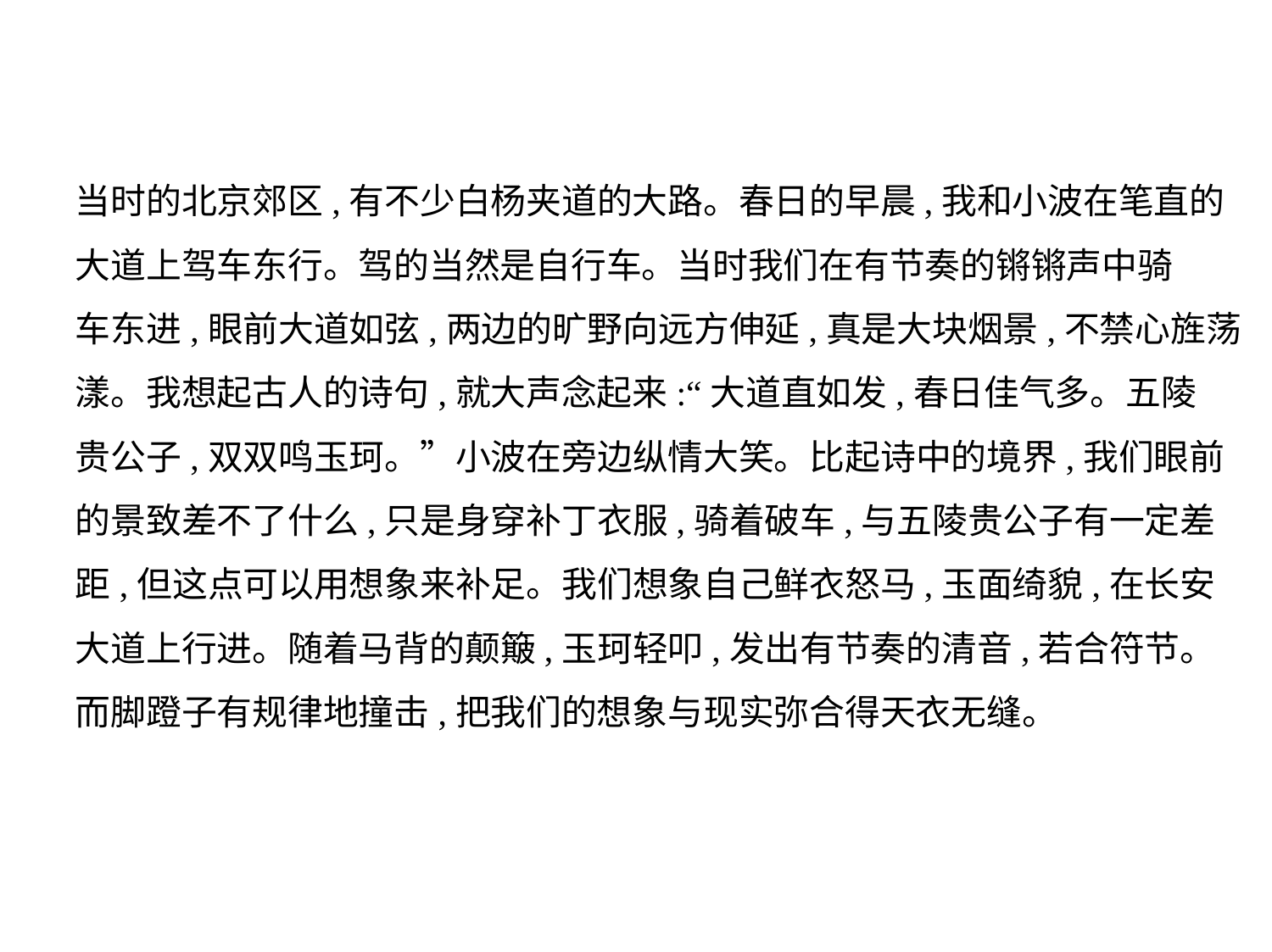

当时的北京郊区,有不少白杨夹道的大路。春日的早晨,我和小波在笔直的
大道上驾车东行。驾的当然是自行车。当时我们在有节奏的锵锵声中骑
车东进,眼前大道如弦,两边的旷野向远方伸延,真是大块烟景,不禁心旌荡
漾。我想起古人的诗句,就大声念起来:“大道直如发,春日佳气多。五陵
贵公子,双双鸣玉珂。”小波在旁边纵情大笑。比起诗中的境界,我们眼前
的景致差不了什么,只是身穿补丁衣服,骑着破车,与五陵贵公子有一定差
距,但这点可以用想象来补足。我们想象自己鲜衣怒马,玉面绮貌,在长安
大道上行进。随着马背的颠簸,玉珂轻叩,发出有节奏的清音,若合符节。
而脚蹬子有规律地撞击,把我们的想象与现实弥合得天衣无缝。